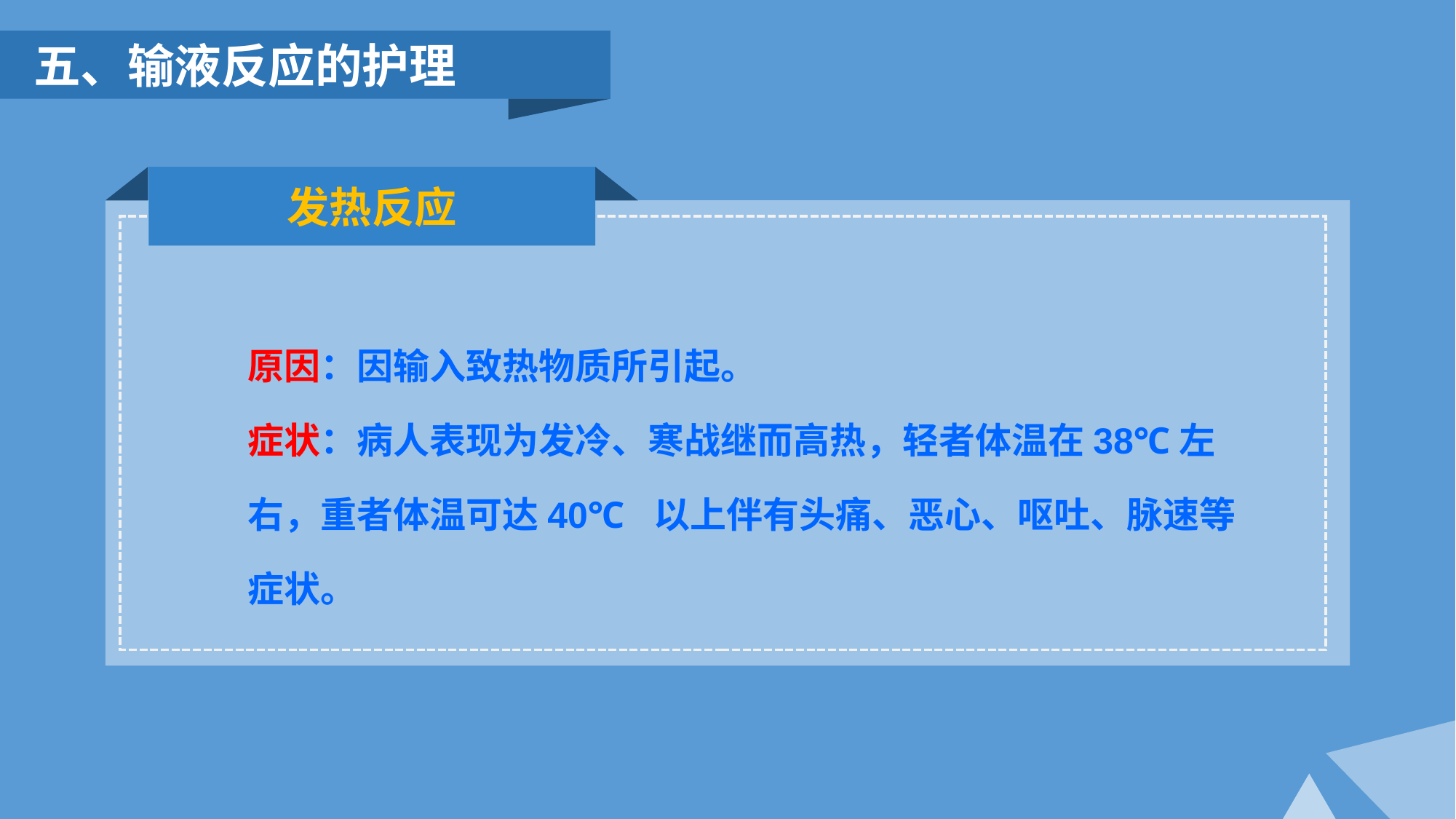

五、输液反应的护理

发热反应

原因：因输入致热物质所引起。
症状：病人表现为发冷、寒战继而高热，轻者体温在38℃左右，重者体温可达40℃  以上伴有头痛、恶心、呕吐、脉速等症状。